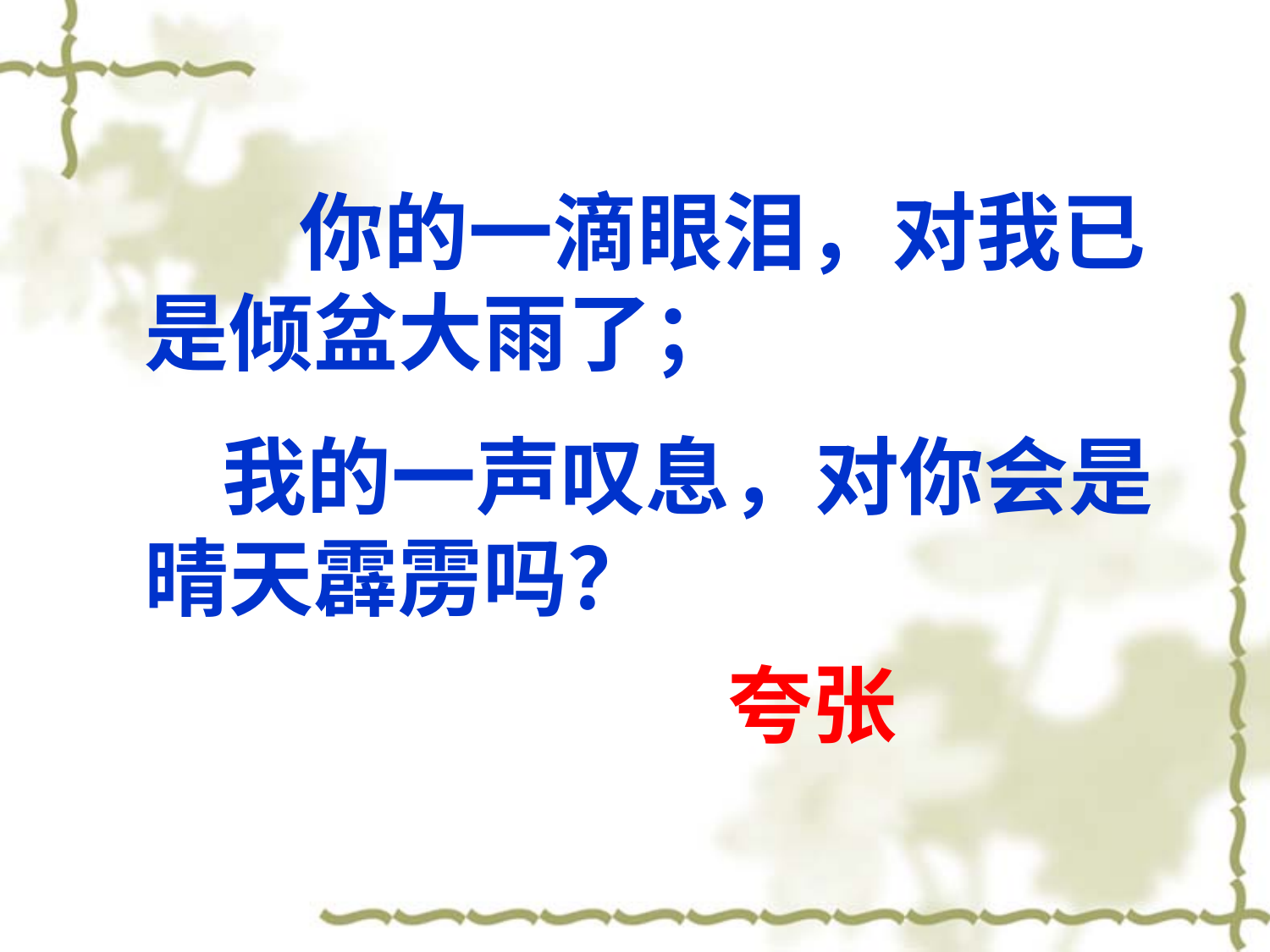

你的一滴眼泪，对我已是倾盆大雨了；
   我的一声叹息，对你会是晴天霹雳吗？

夸张
77